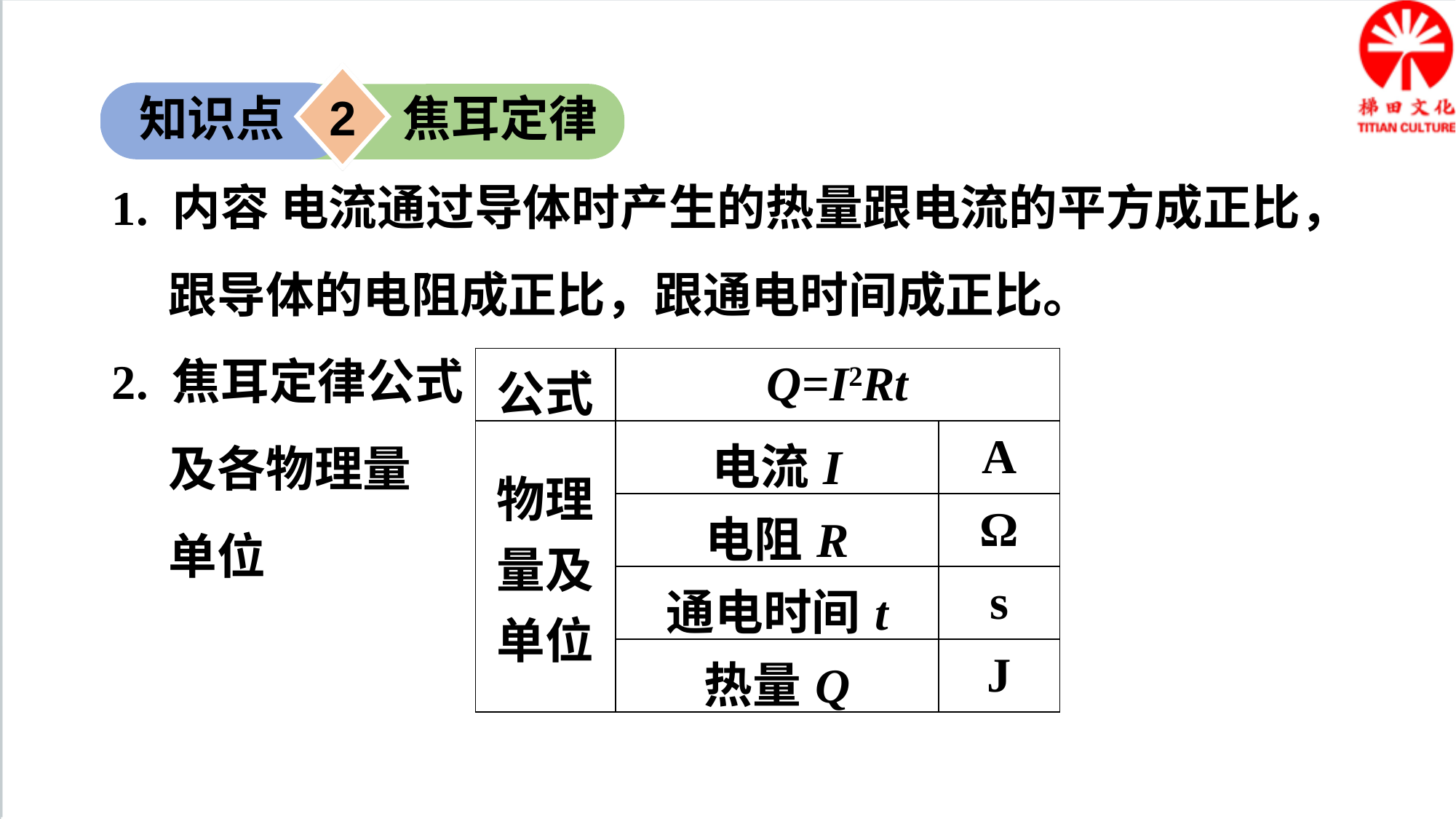

2
知识点
焦耳定律

1. 内容 电流通过导体时产生的热量跟电流的平方成正比，跟导体的电阻成正比，跟通电时间成正比。
2. 焦耳定律公式
及各物理量
单位
| 公式 | Q=I2Rt |  |
| --- | --- | --- |
| 物理量及单位 | 电流I | A |
|  | 电阻R | Ω |
|  | 通电时间t | s |
|  | 热量Q | J |